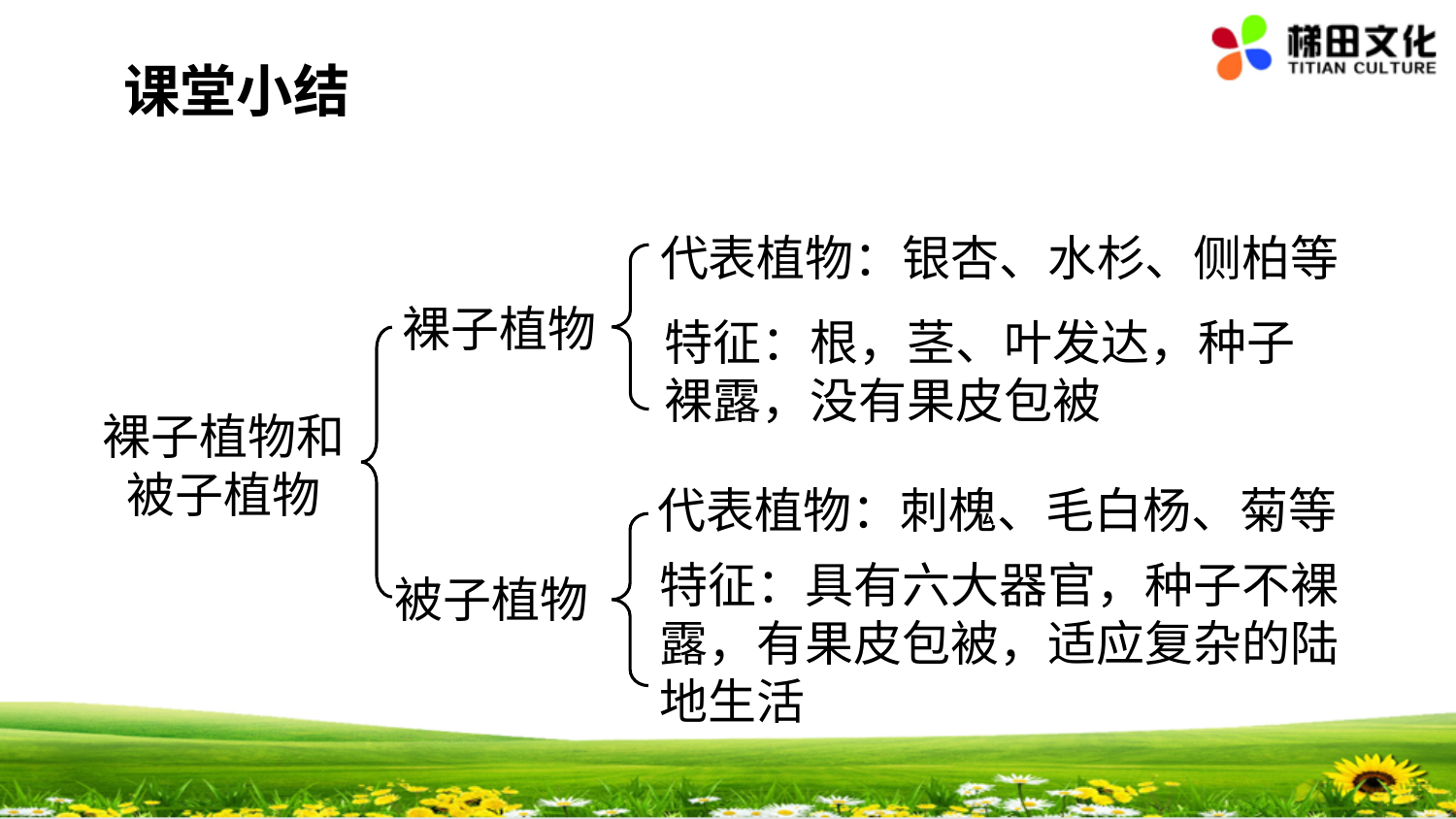

课堂小结
代表植物：银杏、水杉、侧柏等

裸子植物
特征：根，茎、叶发达，种子裸露，没有果皮包被

裸子植物和被子植物
代表植物：刺槐、毛白杨、菊等

特征：具有六大器官，种子不裸露，有果皮包被，适应复杂的陆地生活
被子植物